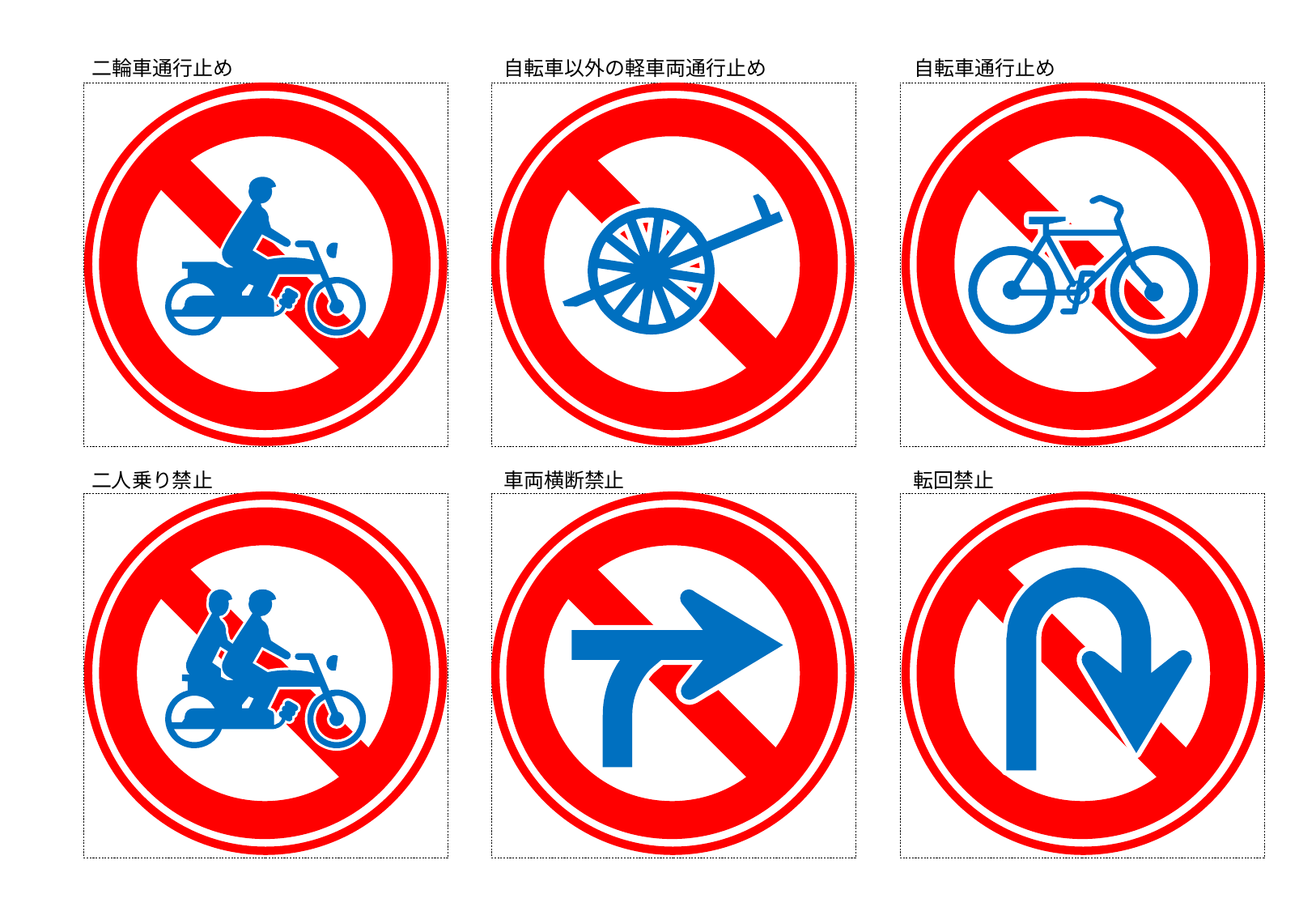

二輪車通行止め
自転車以外の軽車両通行止め
自転車通行止め

二人乗り禁止
車両横断禁止
転回禁止